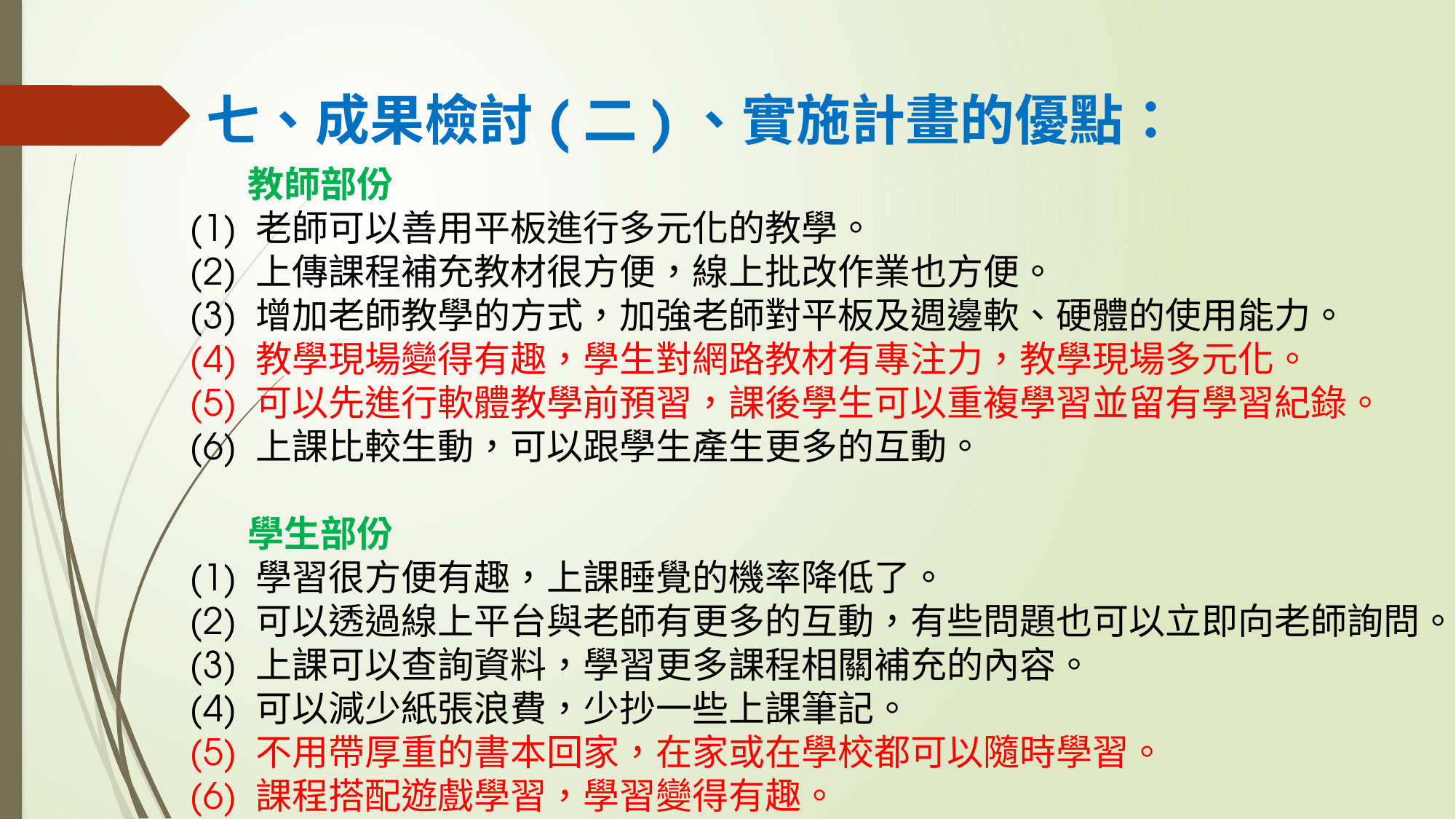

七、成果檢討(二)、實施計畫的優點：
      教師部份
(1) 老師可以善用平板進行多元化的教學。
(2) 上傳課程補充教材很方便，線上批改作業也方便。
(3) 增加老師教學的方式，加強老師對平板及週邊軟、硬體的使用能力。
(4) 教學現場變得有趣，學生對網路教材有專注力，教學現場多元化。
(5) 可以先進行軟體教學前預習，課後學生可以重複學習並留有學習紀錄。
(6) 上課比較生動，可以跟學生產生更多的互動。

      學生部份
(1) 學習很方便有趣，上課睡覺的機率降低了。
(2) 可以透過線上平台與老師有更多的互動，有些問題也可以立即向老師詢問。
(3) 上課可以查詢資料，學習更多課程相關補充的內容。
(4) 可以減少紙張浪費，少抄一些上課筆記。
(5) 不用帶厚重的書本回家，在家或在學校都可以隨時學習。
(6) 課程搭配遊戲學習，學習變得有趣。